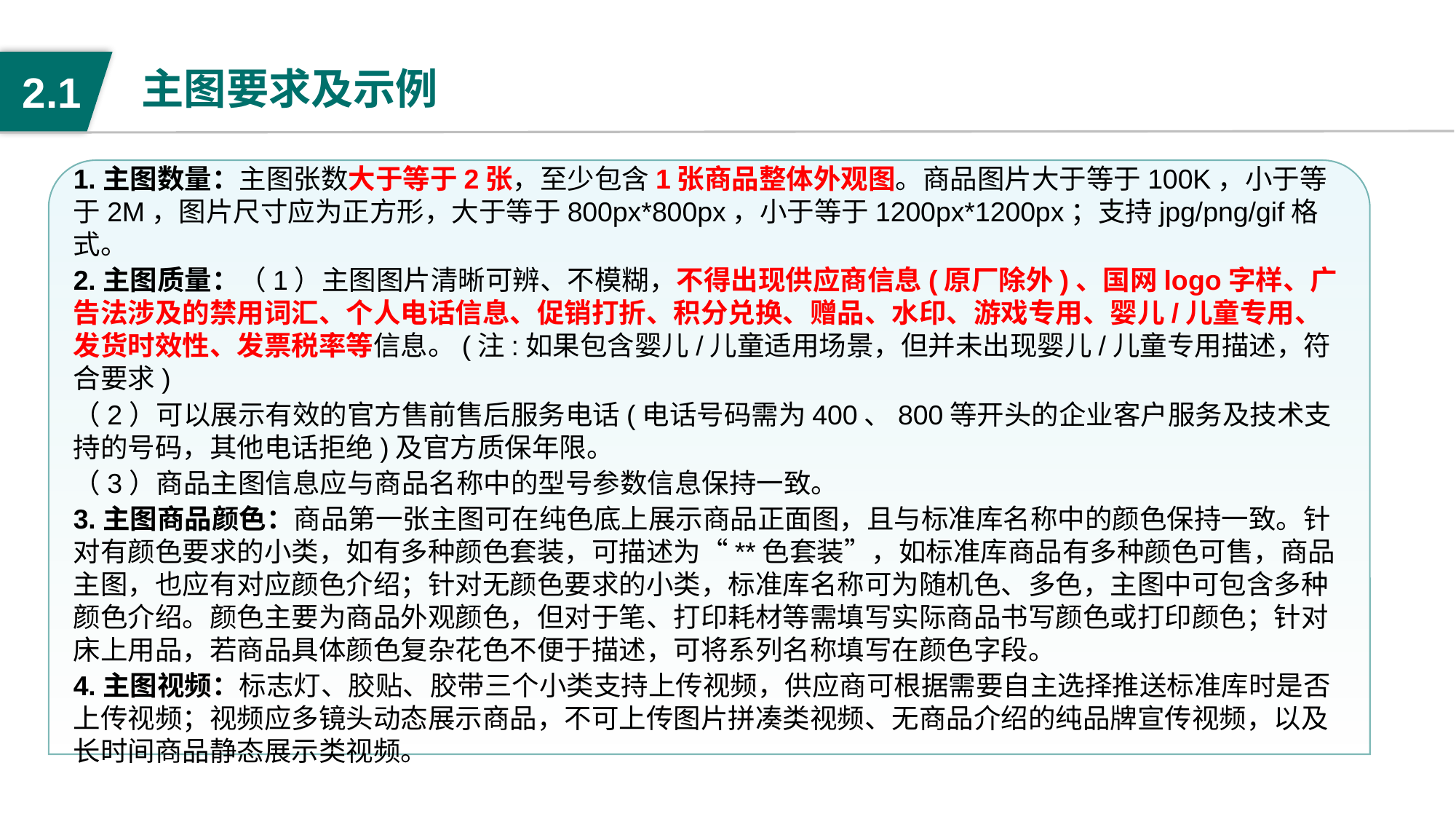

主图要求及示例
2.1
1.主图数量：主图张数大于等于2张，至少包含1张商品整体外观图。商品图片大于等于100K，小于等于2M，图片尺寸应为正方形，大于等于800px*800px，小于等于1200px*1200px；支持jpg/png/gif格式。
2.主图质量：（1）主图图片清晰可辨、不模糊，不得出现供应商信息(原厂除外)、国网logo字样、广告法涉及的禁用词汇、个人电话信息、促销打折、积分兑换、赠品、水印、游戏专用、婴儿/儿童专用、发货时效性、发票税率等信息。(注:如果包含婴儿/儿童适用场景，但并未出现婴儿/儿童专用描述，符合要求)
（2）可以展示有效的官方售前售后服务电话(电话号码需为400、800等开头的企业客户服务及技术支持的号码，其他电话拒绝)及官方质保年限。
（3）商品主图信息应与商品名称中的型号参数信息保持一致。
3.主图商品颜色：商品第一张主图可在纯色底上展示商品正面图，且与标准库名称中的颜色保持一致。针对有颜色要求的小类，如有多种颜色套装，可描述为“**色套装”，如标准库商品有多种颜色可售，商品主图，也应有对应颜色介绍；针对无颜色要求的小类，标准库名称可为随机色、多色，主图中可包含多种颜色介绍。颜色主要为商品外观颜色，但对于笔、打印耗材等需填写实际商品书写颜色或打印颜色；针对床上用品，若商品具体颜色复杂花色不便于描述，可将系列名称填写在颜色字段。
4.主图视频：标志灯、胶贴、胶带三个小类支持上传视频，供应商可根据需要自主选择推送标准库时是否上传视频；视频应多镜头动态展示商品，不可上传图片拼凑类视频、无商品介绍的纯品牌宣传视频，以及长时间商品静态展示类视频。